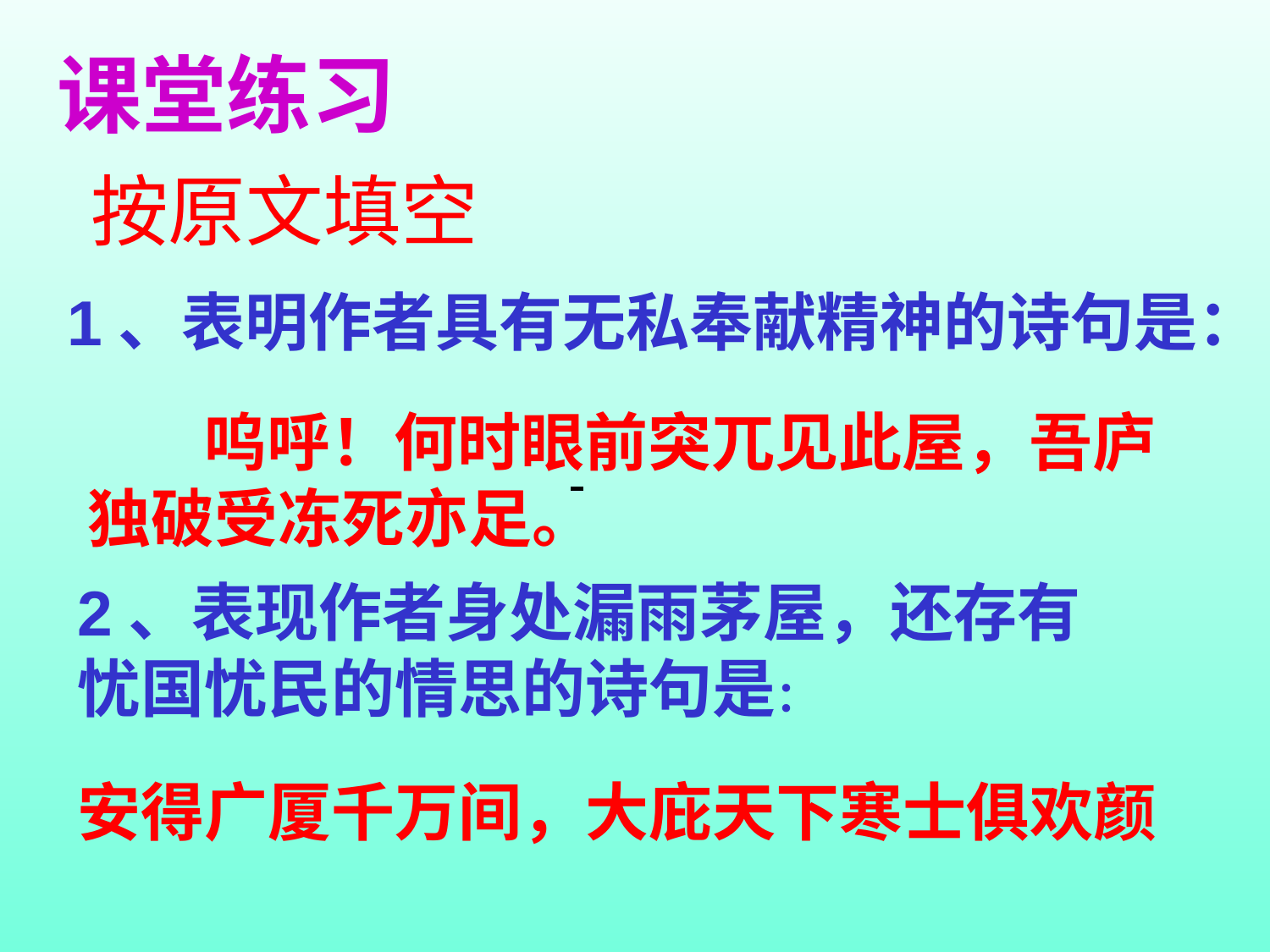

课堂练习
按原文填空
1、表明作者具有无私奉献精神的诗句是：
       呜呼！何时眼前突兀见此屋，吾庐独破受冻死亦足。
2、表现作者身处漏雨茅屋，还存有忧国忧民的情思的诗句是：

安得广厦千万间，大庇天下寒士俱欢颜